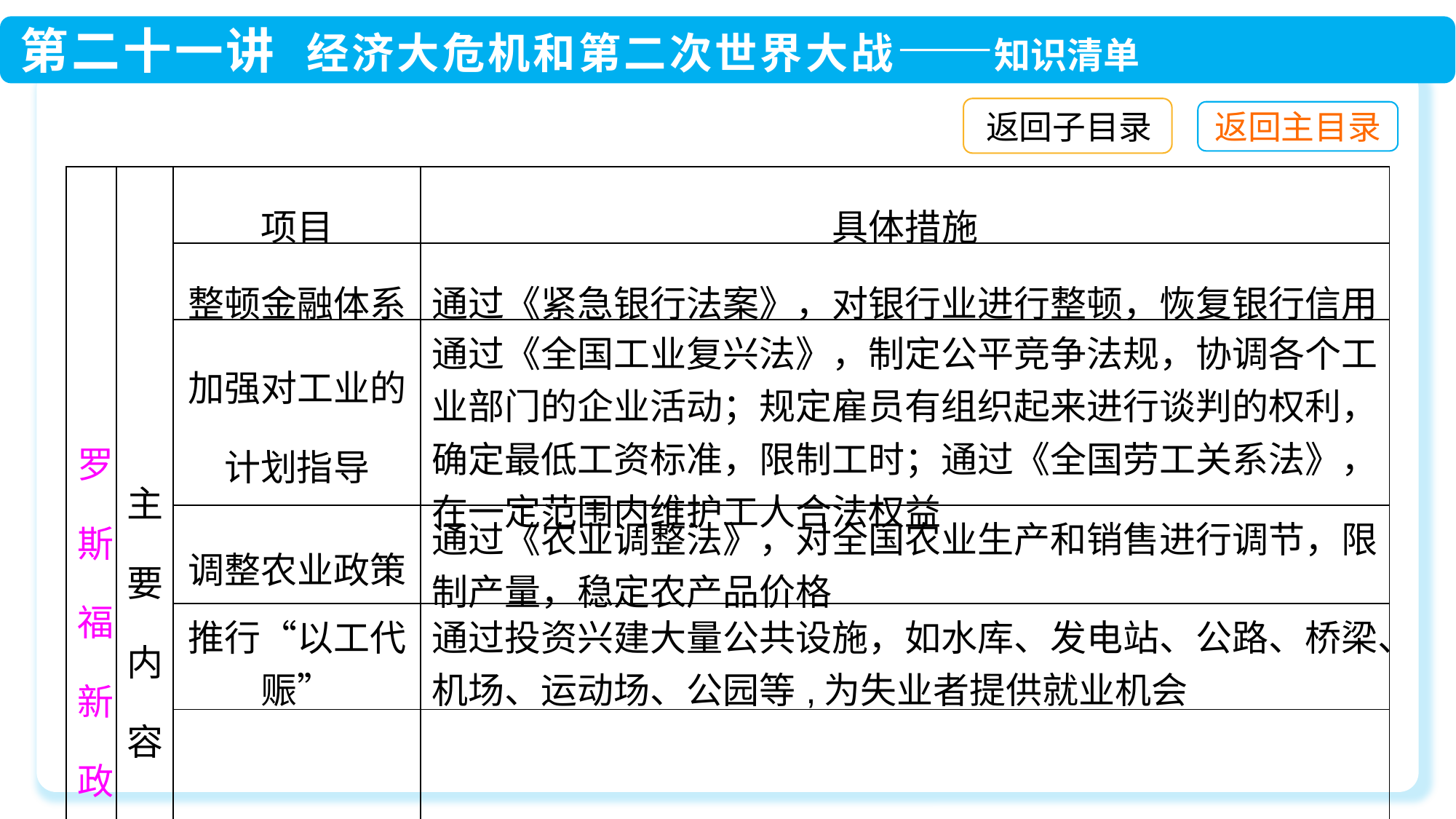

返回子目录
| 罗斯福新政 | 主要内容 | 项目 | 具体措施 |
| --- | --- | --- | --- |
|  |  | 整顿金融体系 | 通过《紧急银行法案》，对银行业进行整顿，恢复银行信用 |
|  |  | 加强对工业的计划指导 | 通过《全国工业复兴法》，制定公平竞争法规，协调各个工业部门的企业活动；规定雇员有组织起来进行谈判的权利，确定最低工资标准，限制工时；通过《全国劳工关系法》，在一定范围内维护工人合法权益 |
|  |  | 调整农业政策 | 通过《农业调整法》，对全国农业生产和销售进行调节，限制产量，稳定农产品价格 |
|  |  | 推行“以工代赈” | 通过投资兴建大量公共设施，如水库、发电站、公路、桥梁、机场、运动场、公园等,为失业者提供就业机会 |
|  |  | 建立社会保障制度 | 通过《社会保障法》，建立社会保障制度；建立应急的救济机构，利用过剩物资救济失业家庭 |